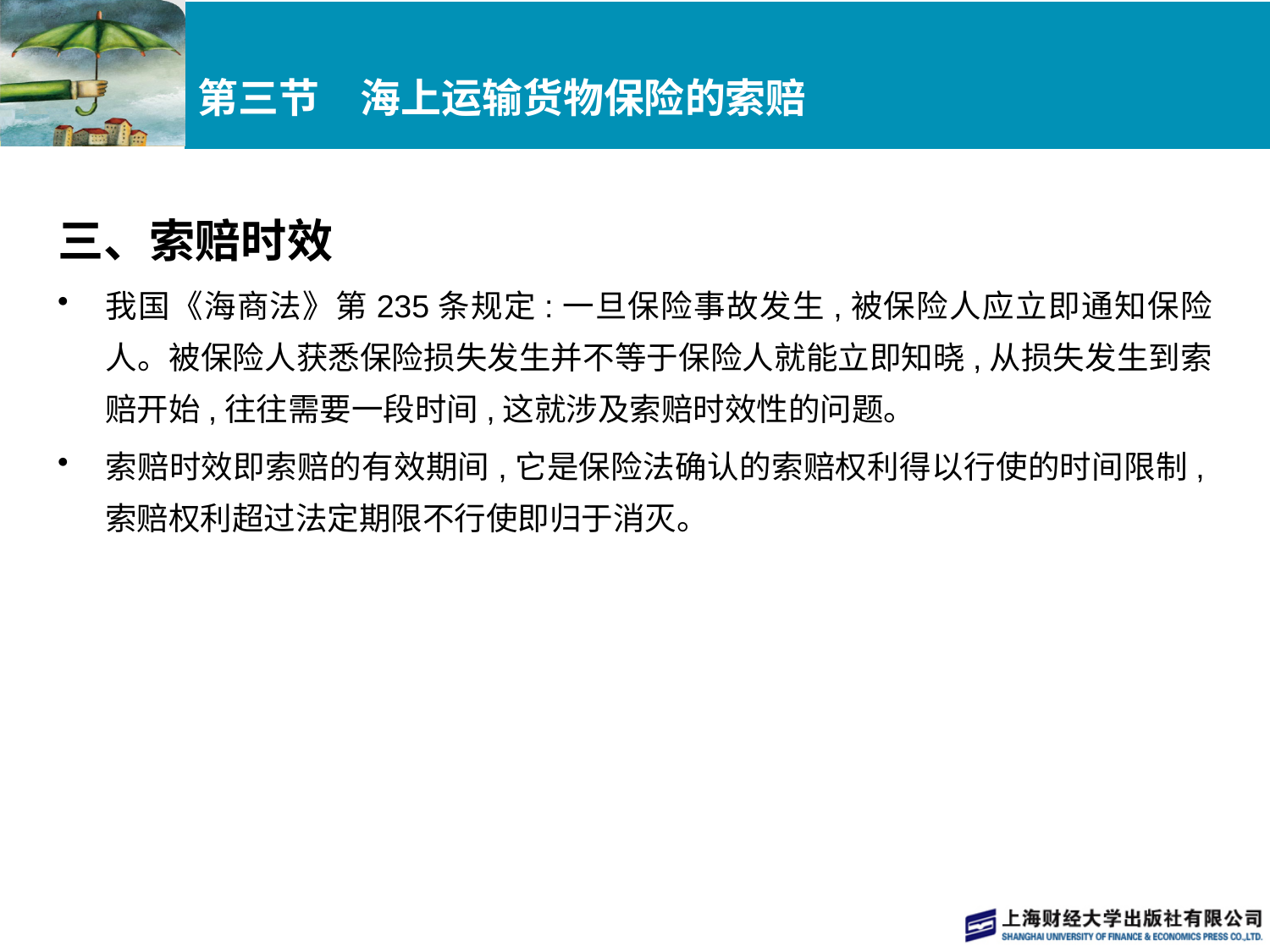

# 第三节　海上运输货物保险的索赔
三、索赔时效
我国《海商法》第235条规定:一旦保险事故发生,被保险人应立即通知保险人。被保险人获悉保险损失发生并不等于保险人就能立即知晓,从损失发生到索赔开始,往往需要一段时间,这就涉及索赔时效性的问题。
索赔时效即索赔的有效期间,它是保险法确认的索赔权利得以行使的时间限制,索赔权利超过法定期限不行使即归于消灭。